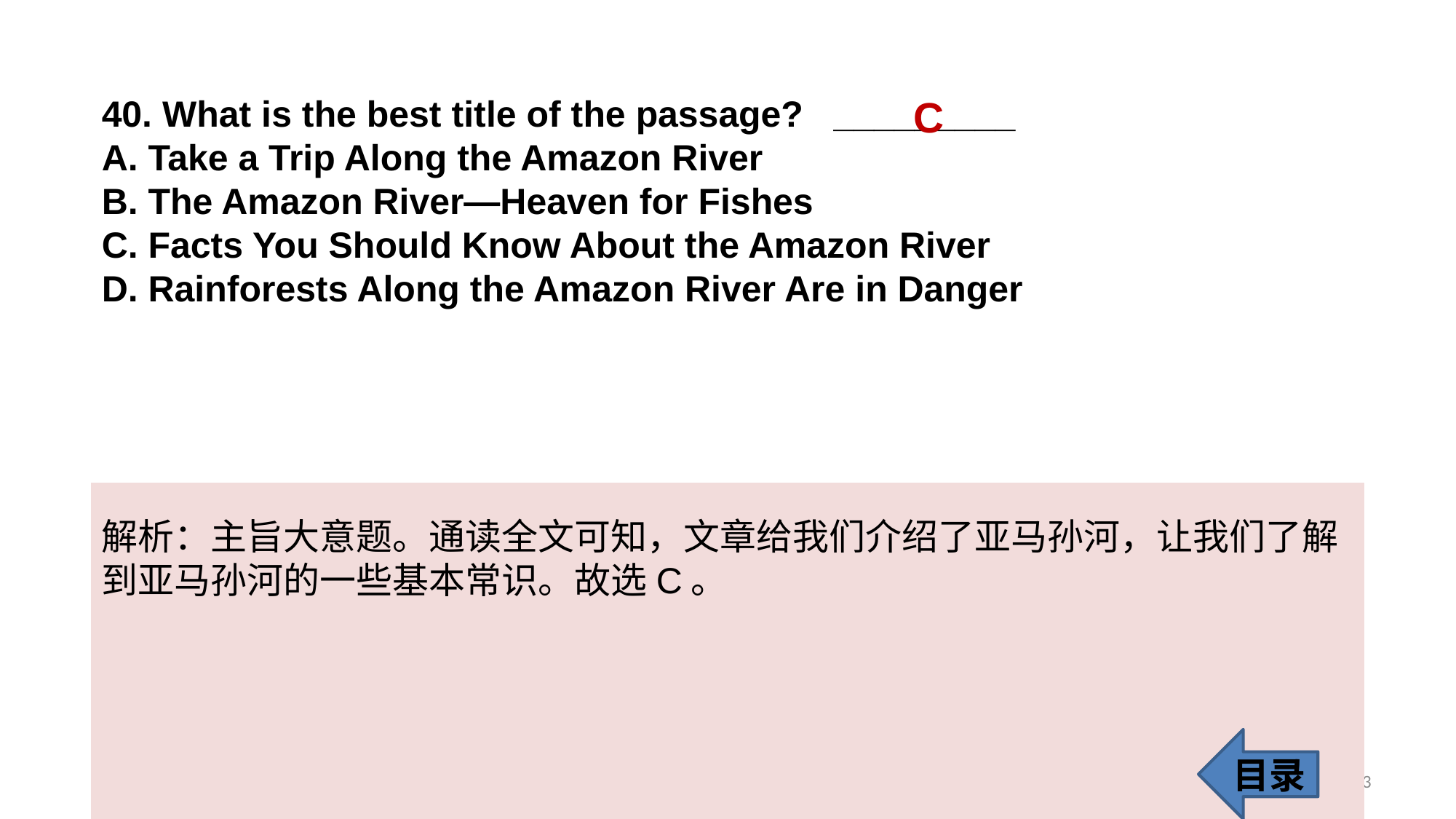

40. What is the best title of the passage?   _________
A. Take a Trip Along the Amazon River
B. The Amazon River—Heaven for Fishes
C. Facts You Should Know About the Amazon River
D. Rainforests Along the Amazon River Are in Danger
C

解析：主旨大意题。通读全文可知，文章给我们介绍了亚马孙河，让我们了解
到亚马孙河的一些基本常识。故选C。
目录
43